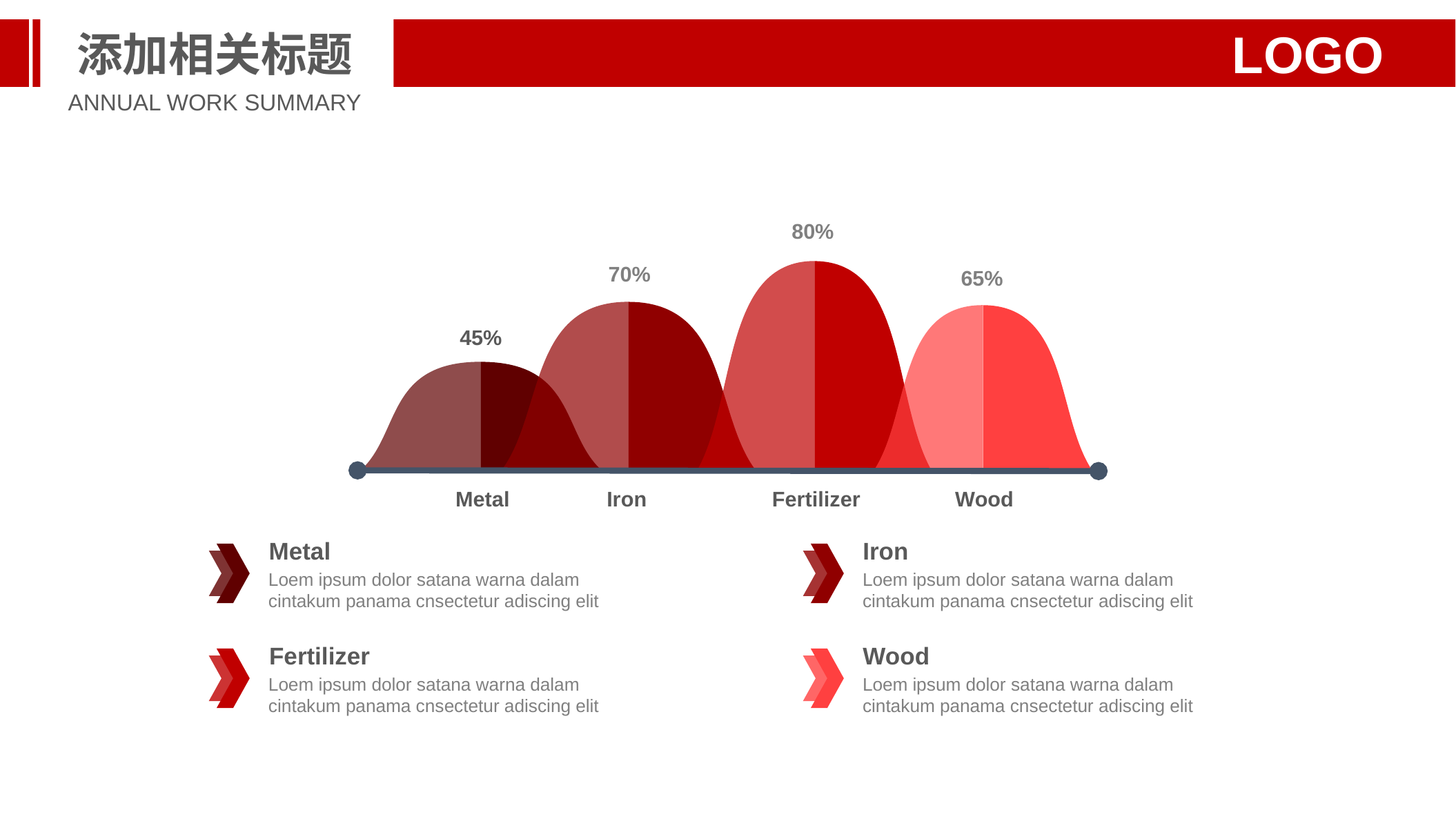

添加相关标题
LOGO
ANNUAL WORK SUMMARY
80%
70%
65%

45%

Metal
Iron
Fertilizer
Wood
Metal
Loem ipsum dolor satana warna dalam cintakum panama cnsectetur adiscing elit
Iron
Loem ipsum dolor satana warna dalam cintakum panama cnsectetur adiscing elit

Fertilizer
Loem ipsum dolor satana warna dalam cintakum panama cnsectetur adiscing elit
Wood
Loem ipsum dolor satana warna dalam cintakum panama cnsectetur adiscing elit